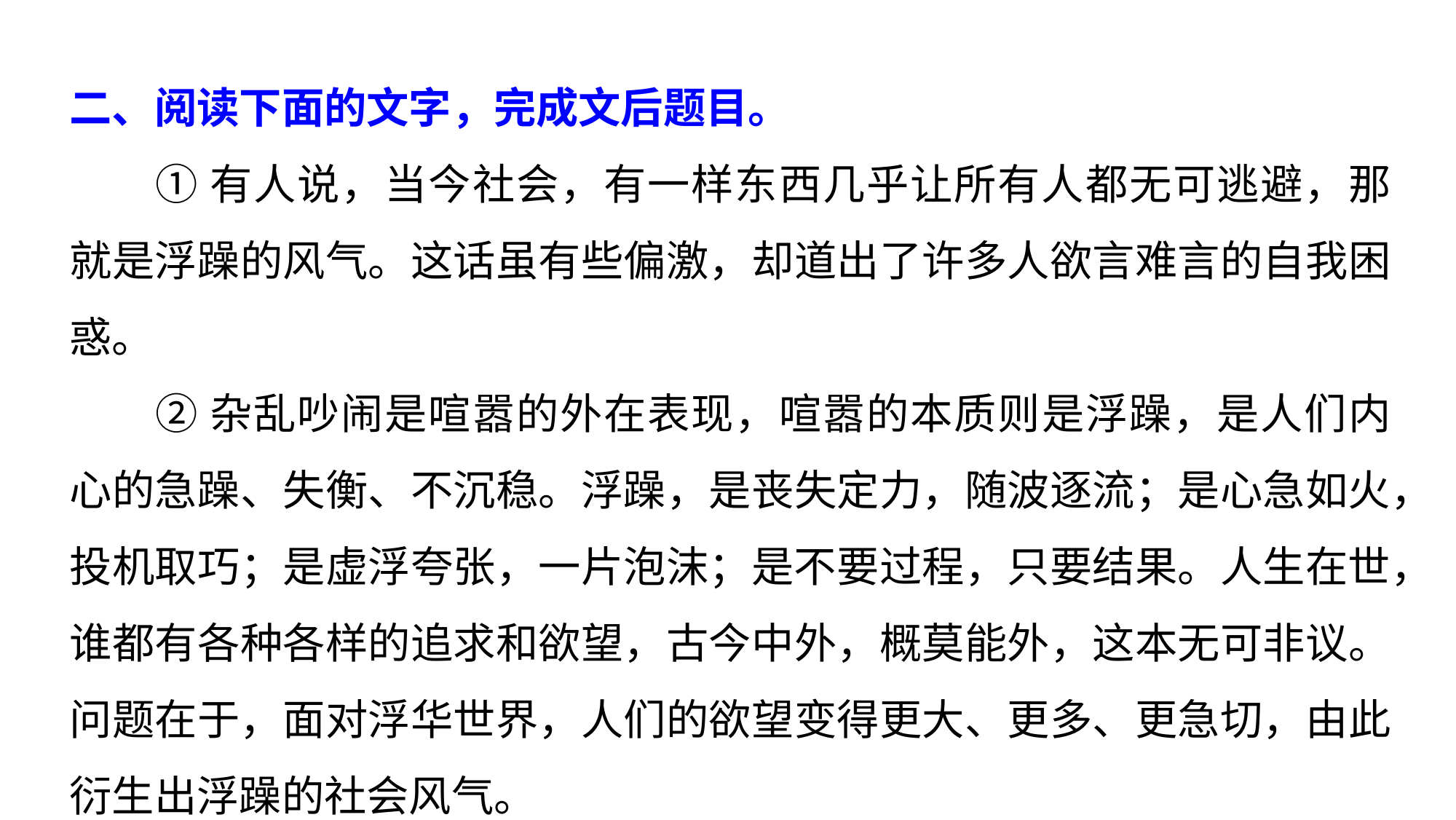

二、阅读下面的文字，完成文后题目。
①有人说，当今社会，有一样东西几乎让所有人都无可逃避，那就是浮躁的风气。这话虽有些偏激，却道出了许多人欲言难言的自我困惑。
②杂乱吵闹是喧嚣的外在表现，喧嚣的本质则是浮躁，是人们内心的急躁、失衡、不沉稳。浮躁，是丧失定力，随波逐流；是心急如火，投机取巧；是虚浮夸张，一片泡沫；是不要过程，只要结果。人生在世，谁都有各种各样的追求和欲望，古今中外，概莫能外，这本无可非议。问题在于，面对浮华世界，人们的欲望变得更大、更多、更急切，由此衍生出浮躁的社会风气。